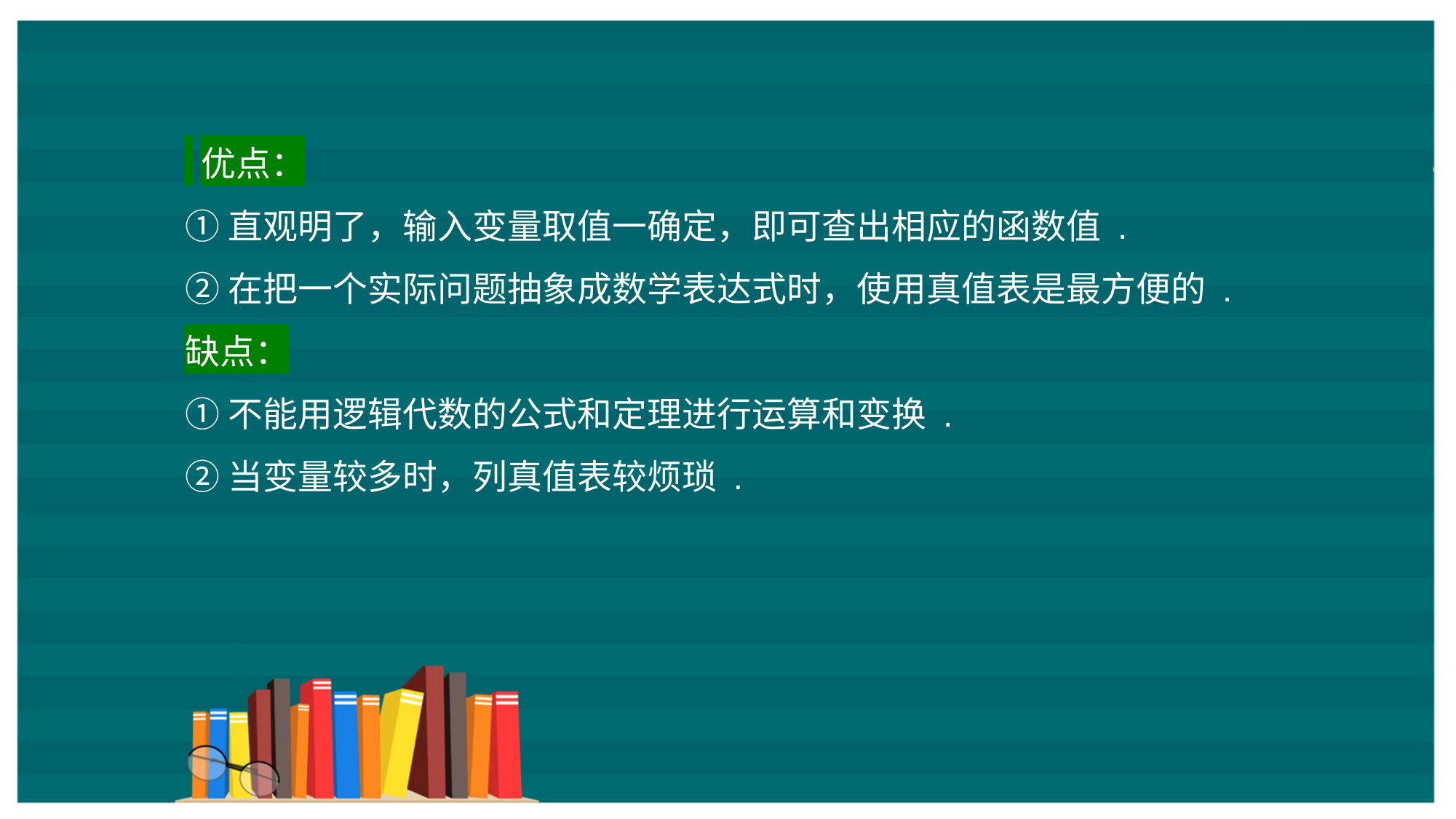

优点：
①直观明了，输入变量取值一确定，即可查出相应的函数值 .
②在把一个实际问题抽象成数学表达式时，使用真值表是最方便的 .
缺点：
①不能用逻辑代数的公式和定理进行运算和变换 .
②当变量较多时，列真值表较烦琐 .